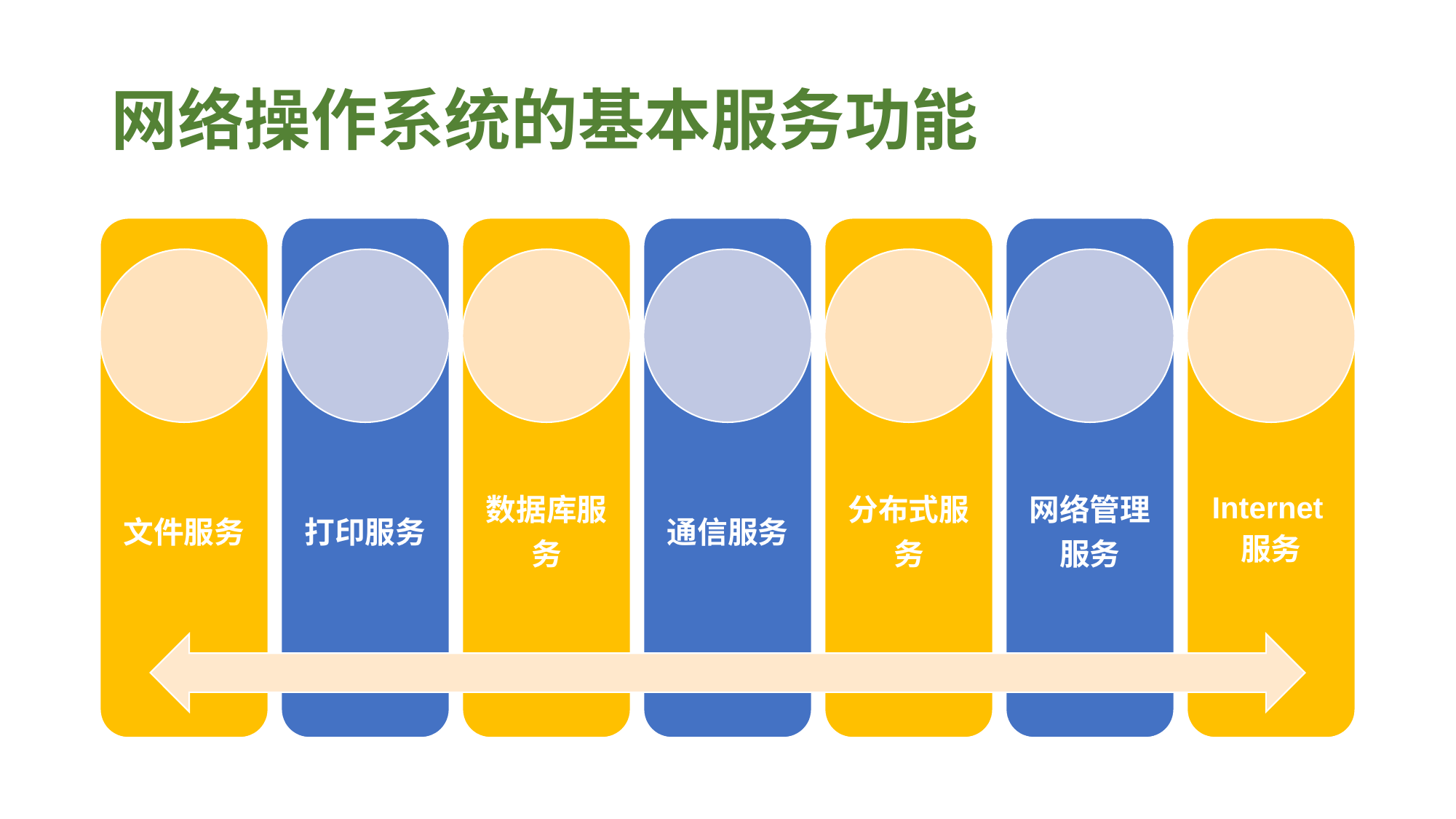

# 网络操作系统的基本服务功能
文件服务
打印服务
数据库服务
通信服务
分布式服务
网络管理服务
Internet服务